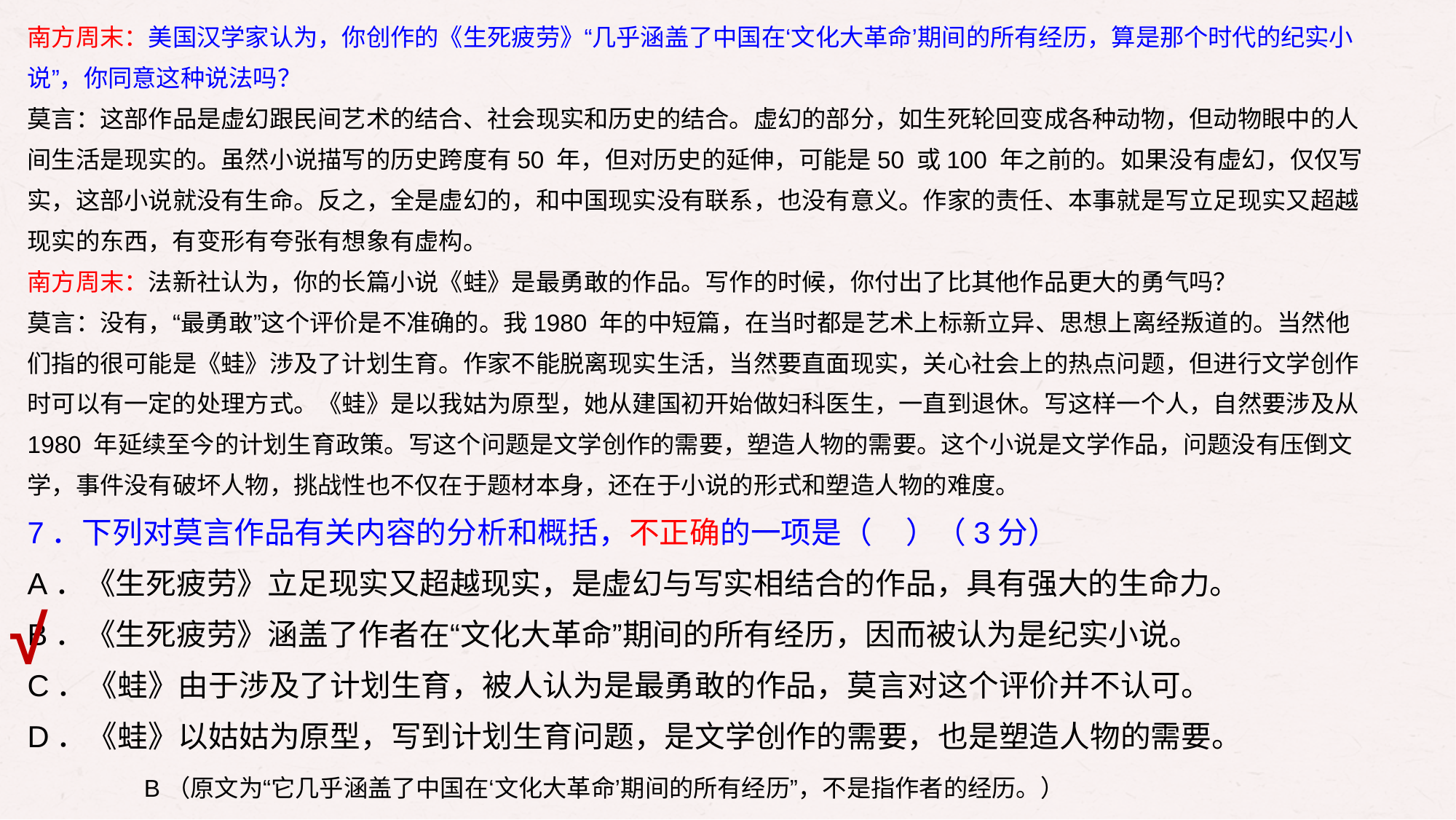

南方周末：美国汉学家认为，你创作的《生死疲劳》“几乎涵盖了中国在‘文化大革命’期间的所有经历，算是那个时代的纪实小说”，你同意这种说法吗？
莫言：这部作品是虚幻跟民间艺术的结合、社会现实和历史的结合。虚幻的部分，如生死轮回变成各种动物，但动物眼中的人间生活是现实的。虽然小说描写的历史跨度有50 年，但对历史的延伸，可能是50 或100 年之前的。如果没有虚幻，仅仅写实，这部小说就没有生命。反之，全是虚幻的，和中国现实没有联系，也没有意义。作家的责任、本事就是写立足现实又超越现实的东西，有变形有夸张有想象有虚构。
南方周末：法新社认为，你的长篇小说《蛙》是最勇敢的作品。写作的时候，你付出了比其他作品更大的勇气吗？
莫言：没有，“最勇敢”这个评价是不准确的。我1980 年的中短篇，在当时都是艺术上标新立异、思想上离经叛道的。当然他们指的很可能是《蛙》涉及了计划生育。作家不能脱离现实生活，当然要直面现实，关心社会上的热点问题，但进行文学创作时可以有一定的处理方式。《蛙》是以我姑为原型，她从建国初开始做妇科医生，一直到退休。写这样一个人，自然要涉及从1980 年延续至今的计划生育政策。写这个问题是文学创作的需要，塑造人物的需要。这个小说是文学作品，问题没有压倒文学，事件没有破坏人物，挑战性也不仅在于题材本身，还在于小说的形式和塑造人物的难度。
7．下列对莫言作品有关内容的分析和概括，不正确的一项是（    ）（3分）
A．《生死疲劳》立足现实又超越现实，是虚幻与写实相结合的作品，具有强大的生命力。
B．《生死疲劳》涵盖了作者在“文化大革命”期间的所有经历，因而被认为是纪实小说。
C．《蛙》由于涉及了计划生育，被人认为是最勇敢的作品，莫言对这个评价并不认可。
D．《蛙》以姑姑为原型，写到计划生育问题，是文学创作的需要，也是塑造人物的需要。
√
B（原文为“它几乎涵盖了中国在‘文化大革命’期间的所有经历”，不是指作者的经历。）